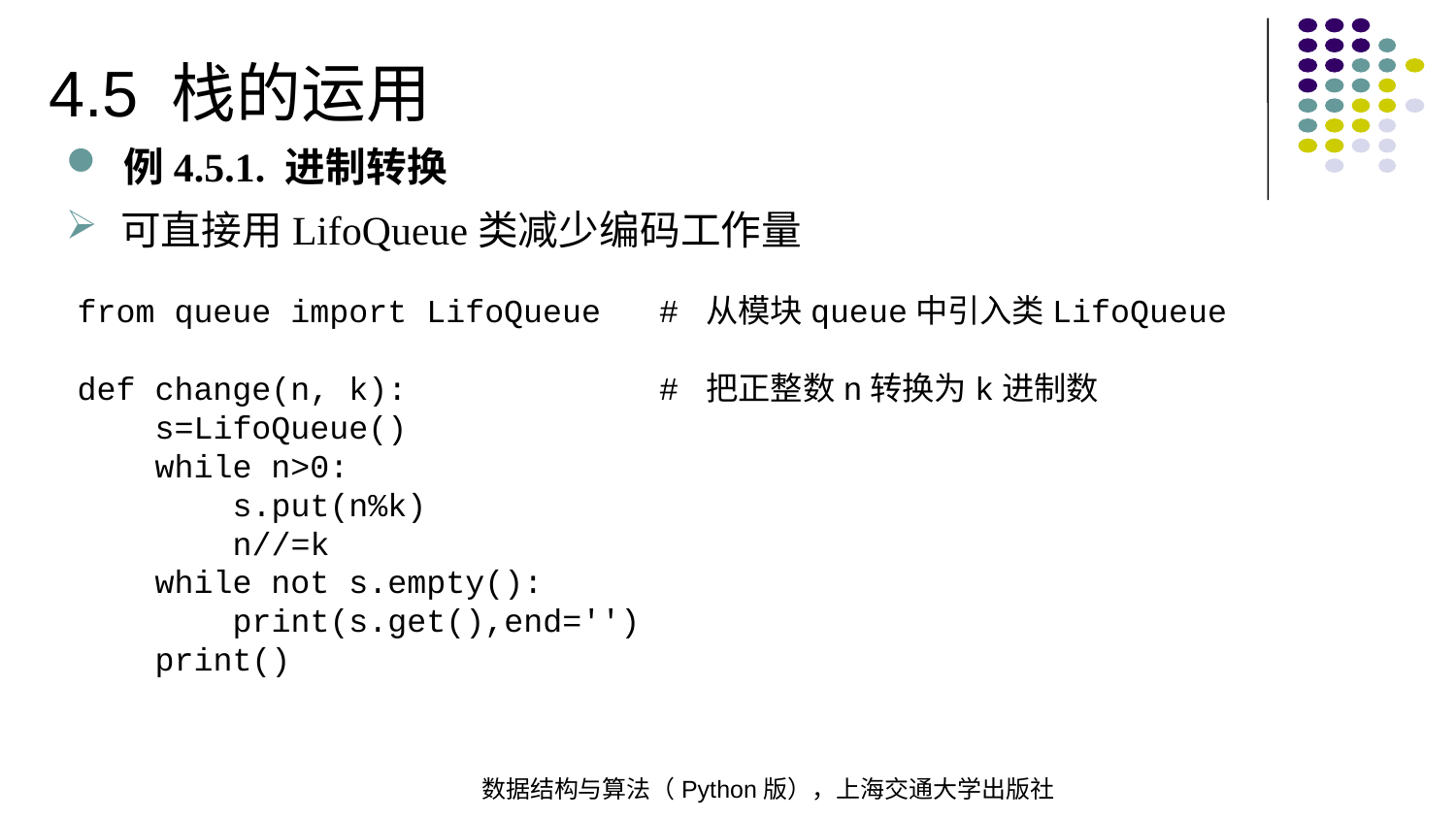

4.5 栈的运用
例4.5.1. 进制转换
可直接用LifoQueue类减少编码工作量
from queue import LifoQueue   # 从模块queue中引入类LifoQueue

def change(n, k):             # 把正整数n转换为k进制数
    s=LifoQueue()
    while n>0:
        s.put(n%k)
        n//=k
    while not s.empty():
        print(s.get(),end='')
    print()